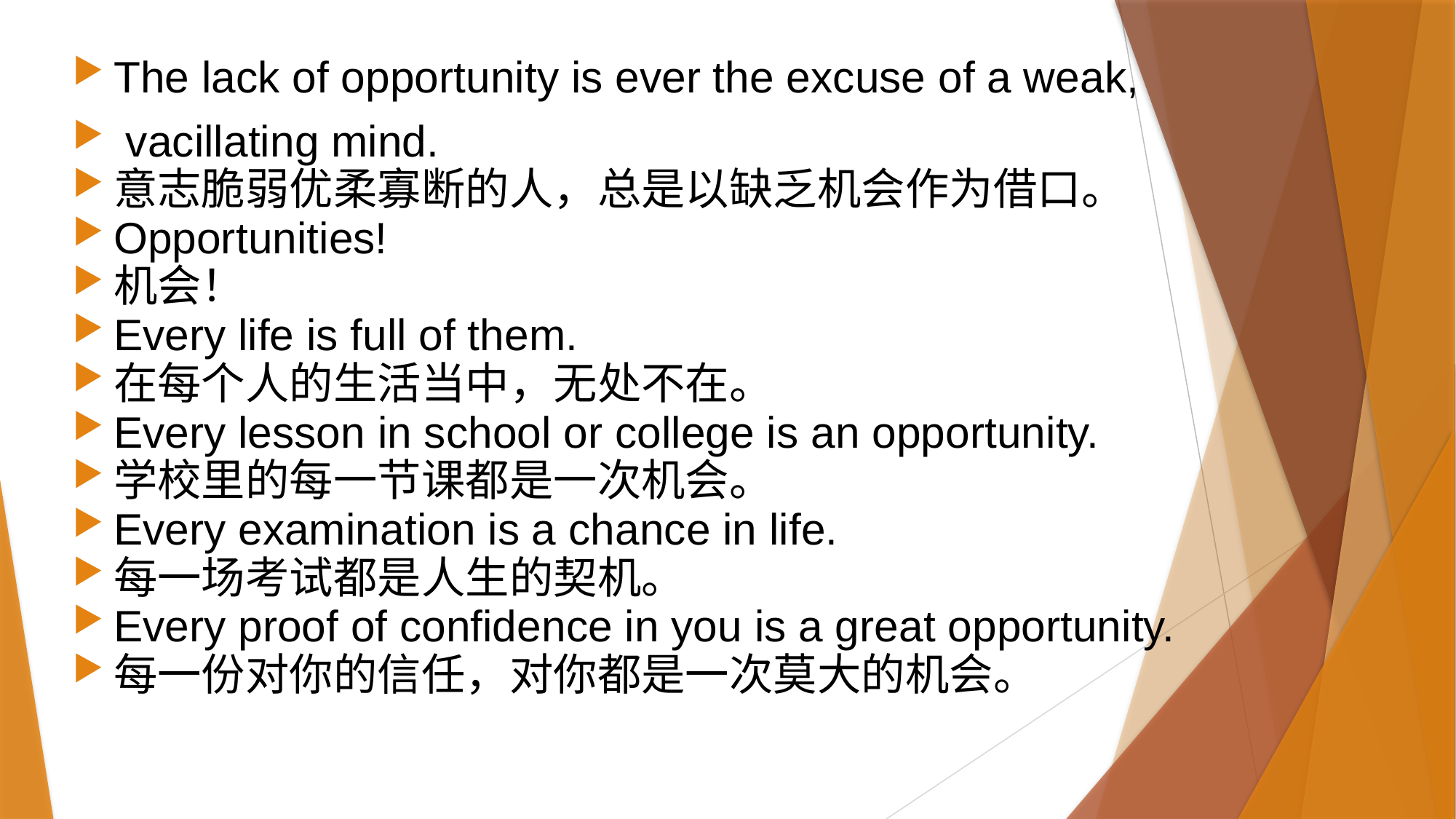

The lack of opportunity is ever the excuse of a weak,

 vacillating mind.
意志脆弱优柔寡断的人，总是以缺乏机会作为借口。
Opportunities!
机会！
Every life is full of them.
在每个人的生活当中，无处不在。
Every lesson in school or college is an opportunity.
学校里的每一节课都是一次机会。
Every examination is a chance in life.
每一场考试都是人生的契机。
Every proof of confidence in you is a great opportunity.
每一份对你的信任，对你都是一次莫大的机会。